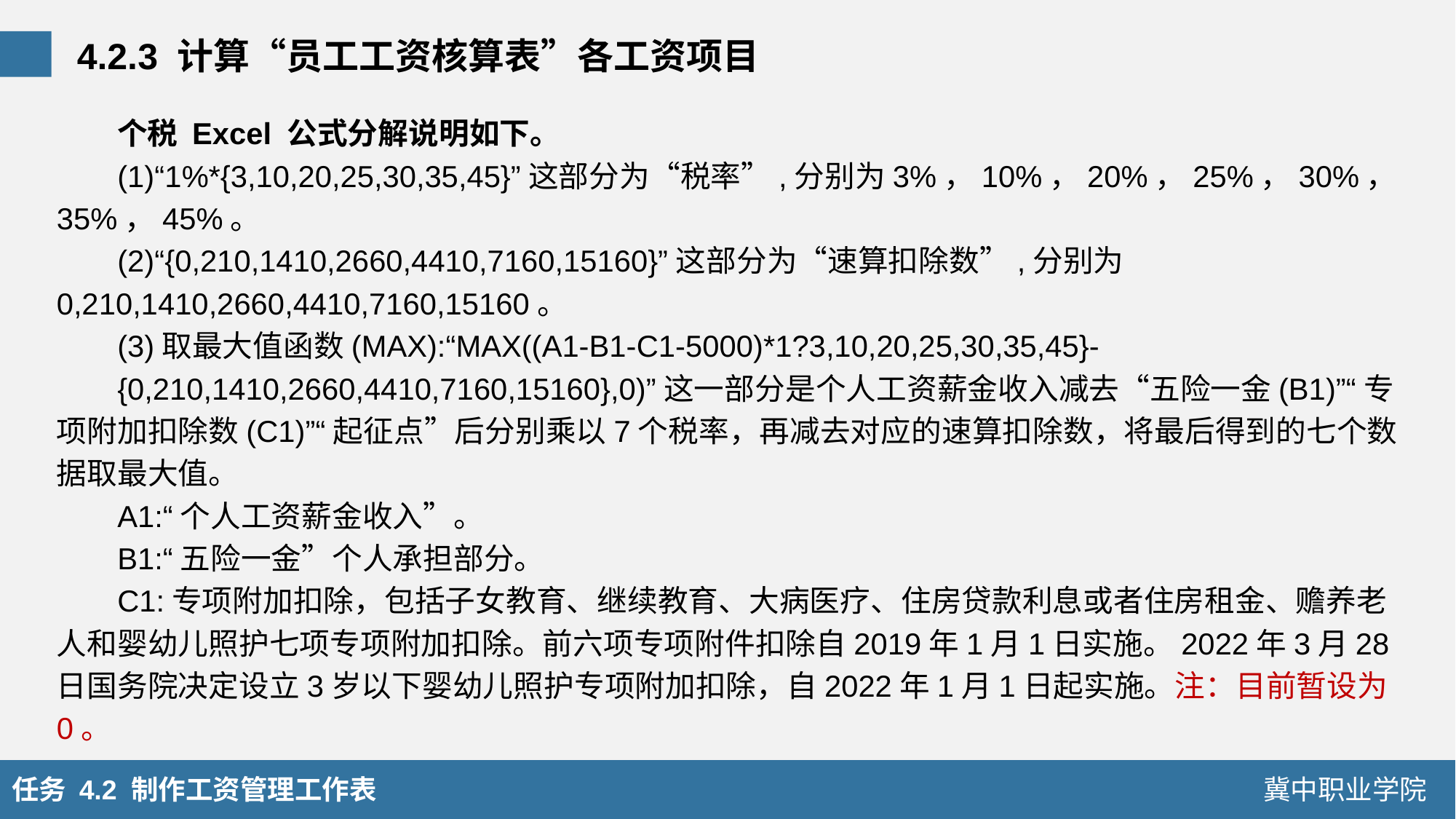

4.2.3 计算“员工工资核算表”各工资项目
个税 Excel 公式分解说明如下。
(1)“1%*{3,10,20,25,30,35,45}”这部分为“税率”,分别为3%，10%，20%，25%，30%，35%，45%。
(2)“{0,210,1410,2660,4410,7160,15160}”这部分为“速算扣除数”,分别为0,210,1410,2660,4410,7160,15160。
(3)取最大值函数(MAX):“MAX((A1-B1-C1-5000)*1?3,10,20,25,30,35,45}-
{0,210,1410,2660,4410,7160,15160},0)”这一部分是个人工资薪金收入减去“五险一金(B1)”“专项附加扣除数(C1)”“起征点”后分别乘以7个税率，再减去对应的速算扣除数，将最后得到的七个数据取最大值。
A1:“个人工资薪金收入”。
B1:“五险一金”个人承担部分。
C1:专项附加扣除，包括子女教育、继续教育、大病医疗、住房贷款利息或者住房租金、赡养老人和婴幼儿照护七项专项附加扣除。前六项专项附件扣除自2019年1月1日实施。2022年3月28日国务院决定设立3岁以下婴幼儿照护专项附加扣除，自2022年1月1日起实施。注：目前暂设为0。

任务 4.2 制作工资管理工作表
冀中职业学院